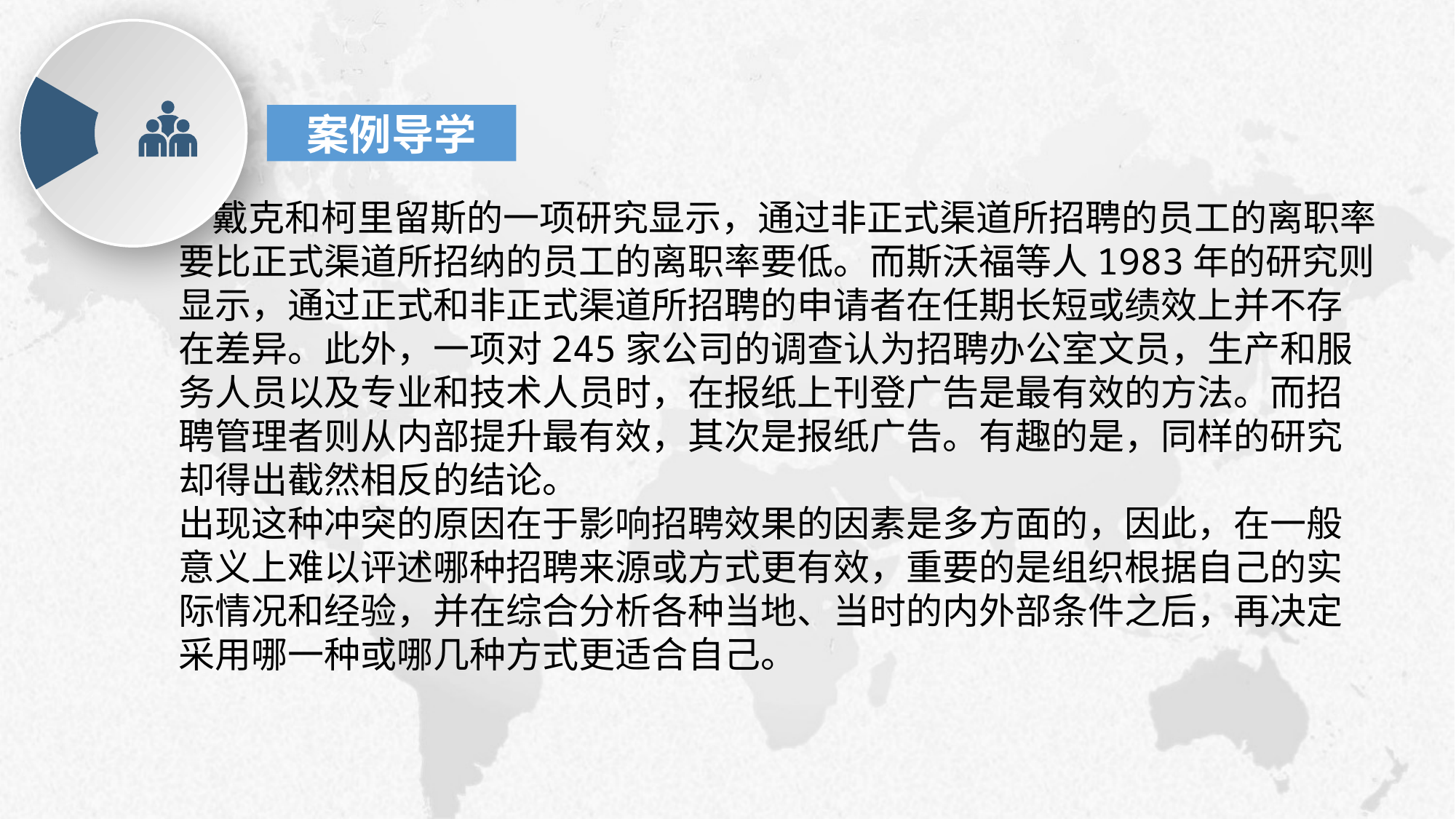

案例导学
   戴克和柯里留斯的一项研究显示，通过非正式渠道所招聘的员工的离职率要比正式渠道所招纳的员工的离职率要低。而斯沃福等人1983年的研究则显示，通过正式和非正式渠道所招聘的申请者在任期长短或绩效上并不存在差异。此外，一项对245家公司的调查认为招聘办公室文员，生产和服务人员以及专业和技术人员时，在报纸上刊登广告是最有效的方法。而招聘管理者则从内部提升最有效，其次是报纸广告。有趣的是，同样的研究却得出截然相反的结论。
出现这种冲突的原因在于影响招聘效果的因素是多方面的，因此，在一般意义上难以评述哪种招聘来源或方式更有效，重要的是组织根据自己的实际情况和经验，并在综合分析各种当地、当时的内外部条件之后，再决定采用哪一种或哪几种方式更适合自己。